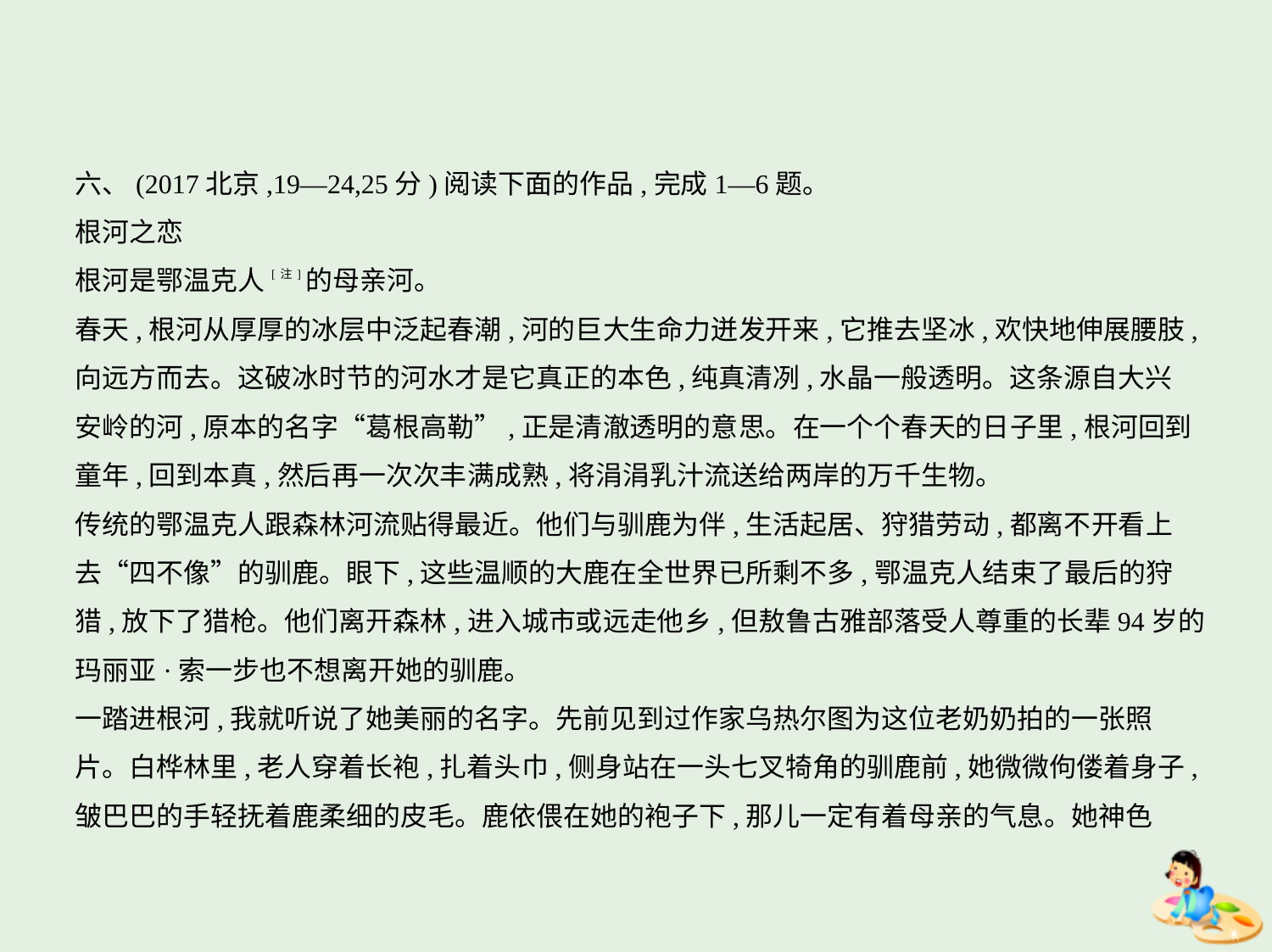

六、(2017北京,19—24,25分)阅读下面的作品,完成1—6题。
根河之恋
根河是鄂温克人[注]的母亲河。
春天,根河从厚厚的冰层中泛起春潮,河的巨大生命力迸发开来,它推去坚冰,欢快地伸展腰肢,
向远方而去。这破冰时节的河水才是它真正的本色,纯真清冽,水晶一般透明。这条源自大兴
安岭的河,原本的名字“葛根高勒”,正是清澈透明的意思。在一个个春天的日子里,根河回到
童年,回到本真,然后再一次次丰满成熟,将涓涓乳汁流送给两岸的万千生物。
传统的鄂温克人跟森林河流贴得最近。他们与驯鹿为伴,生活起居、狩猎劳动,都离不开看上
去“四不像”的驯鹿。眼下,这些温顺的大鹿在全世界已所剩不多,鄂温克人结束了最后的狩
猎,放下了猎枪。他们离开森林,进入城市或远走他乡,但敖鲁古雅部落受人尊重的长辈94岁的
玛丽亚·索一步也不想离开她的驯鹿。
一踏进根河,我就听说了她美丽的名字。先前见到过作家乌热尔图为这位老奶奶拍的一张照
片。白桦林里,老人穿着长袍,扎着头巾,侧身站在一头七叉犄角的驯鹿前,她微微佝偻着身子,
皱巴巴的手轻抚着鹿柔细的皮毛。鹿依偎在她的袍子下,那儿一定有着母亲的气息。她神色